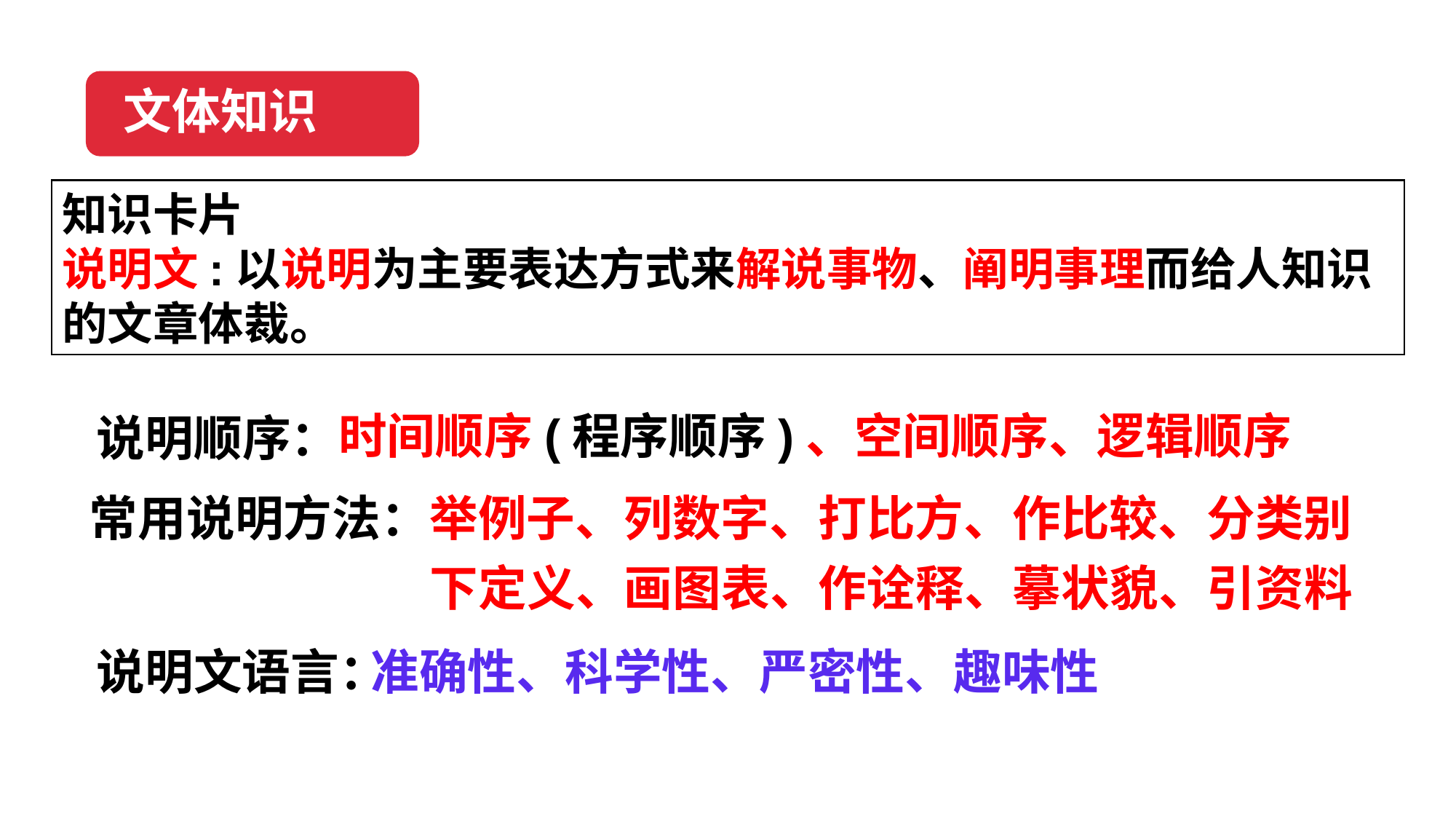

文体知识
知识卡片
说明文:以说明为主要表达方式来解说事物、阐明事理而给人知识的文章体裁。
时间顺序(程序顺序)、空间顺序、逻辑顺序
说明顺序：
常用说明方法：
举例子、列数字、打比方、作比较、分类别
下定义、画图表、作诠释、摹状貌、引资料
说明文语言：
准确性、科学性、严密性、趣味性